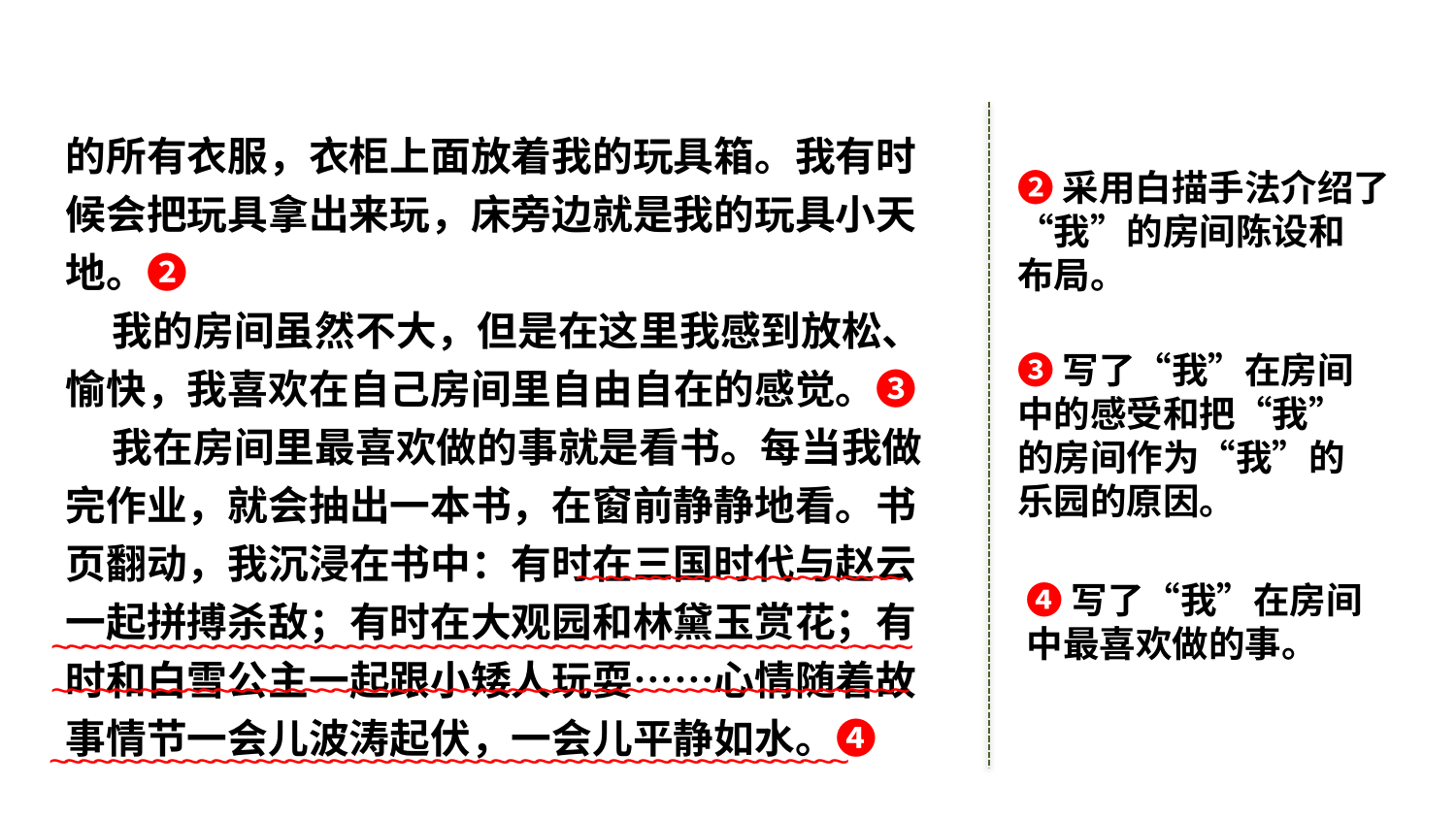

的所有衣服，衣柜上面放着我的玩具箱。我有时候会把玩具拿出来玩，床旁边就是我的玩具小天地。❷
    我的房间虽然不大，但是在这里我感到放松、愉快，我喜欢在自己房间里自由自在的感觉。❸
    我在房间里最喜欢做的事就是看书。每当我做完作业，就会抽出一本书，在窗前静静地看。书页翻动，我沉浸在书中：有时在三国时代与赵云一起拼搏杀敌；有时在大观园和林黛玉赏花；有时和白雪公主一起跟小矮人玩耍……心情随着故事情节一会儿波涛起伏，一会儿平静如水。❹
❷采用白描手法介绍了“我”的房间陈设和
布局。
❸写了“我”在房间中的感受和把“我”的房间作为“我”的乐园的原因。
~~~~~~~~~~~~~~~~~~~~~~

~~~~~~~~~~~~~~~~~~~~~~~~~~~~~~~~~~~~~~~~~~~~~~~~~~~~~~ ~~~~
~~~~~~~~~~~~~~~~~~~~~~~~~~~~~~~~~~~~~~~~~~~~~~~~~~~~~~~~~~

~~~~~~~~~~~~~~~~~~~~~~~~~~~~~~~~~~~~~~~~~~~~~~~~~~~~~~

❹写了“我”在房间中最喜欢做的事。